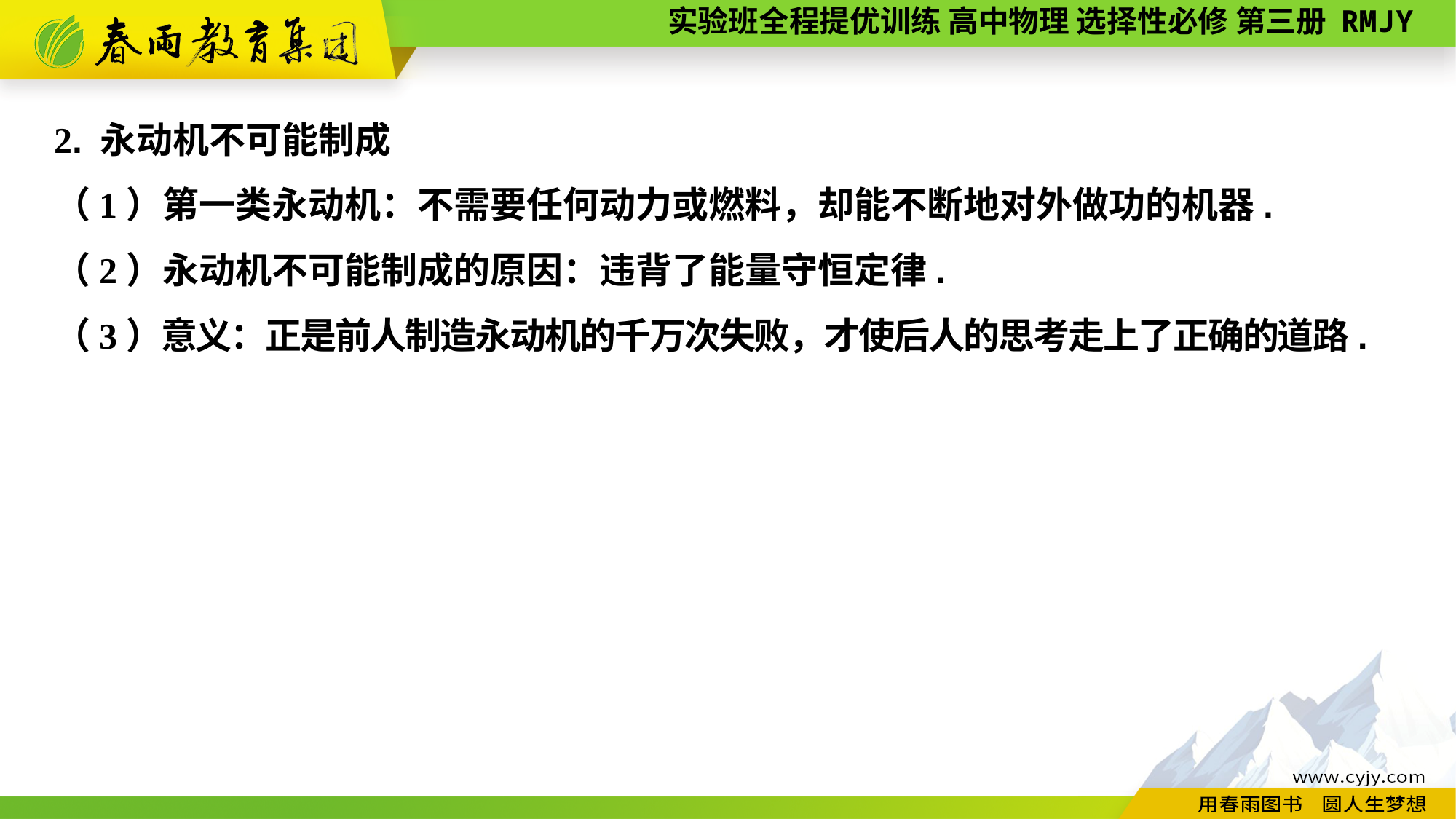

2. 永动机不可能制成
（1）第一类永动机：不需要任何动力或燃料，却能不断地对外做功的机器.
（2）永动机不可能制成的原因：违背了能量守恒定律.
（3）意义：正是前人制造永动机的千万次失败，才使后人的思考走上了正确的道路.